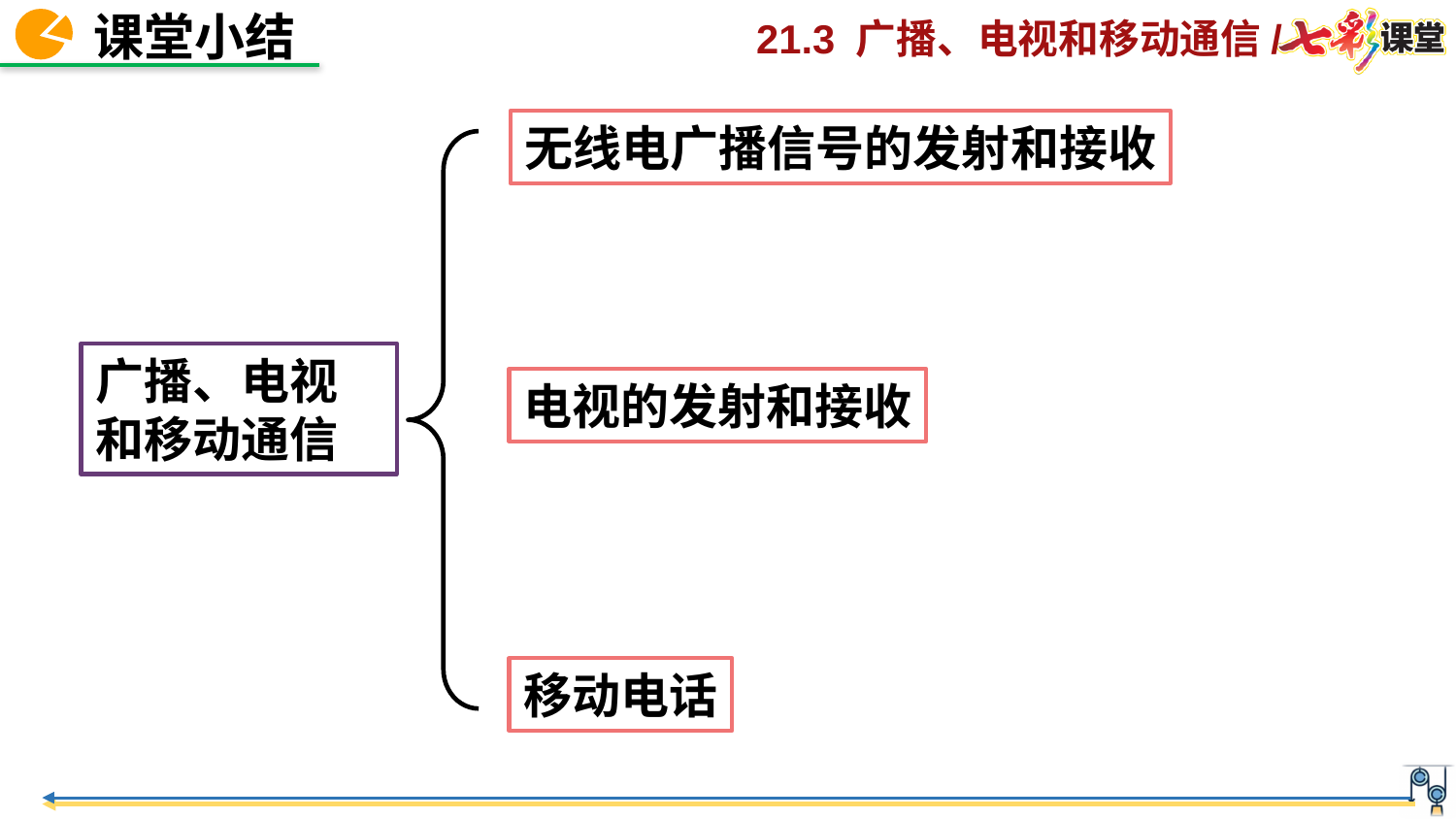

无线电广播信号的发射和接收

广播、电视和移动通信
电视的发射和接收
移动电话